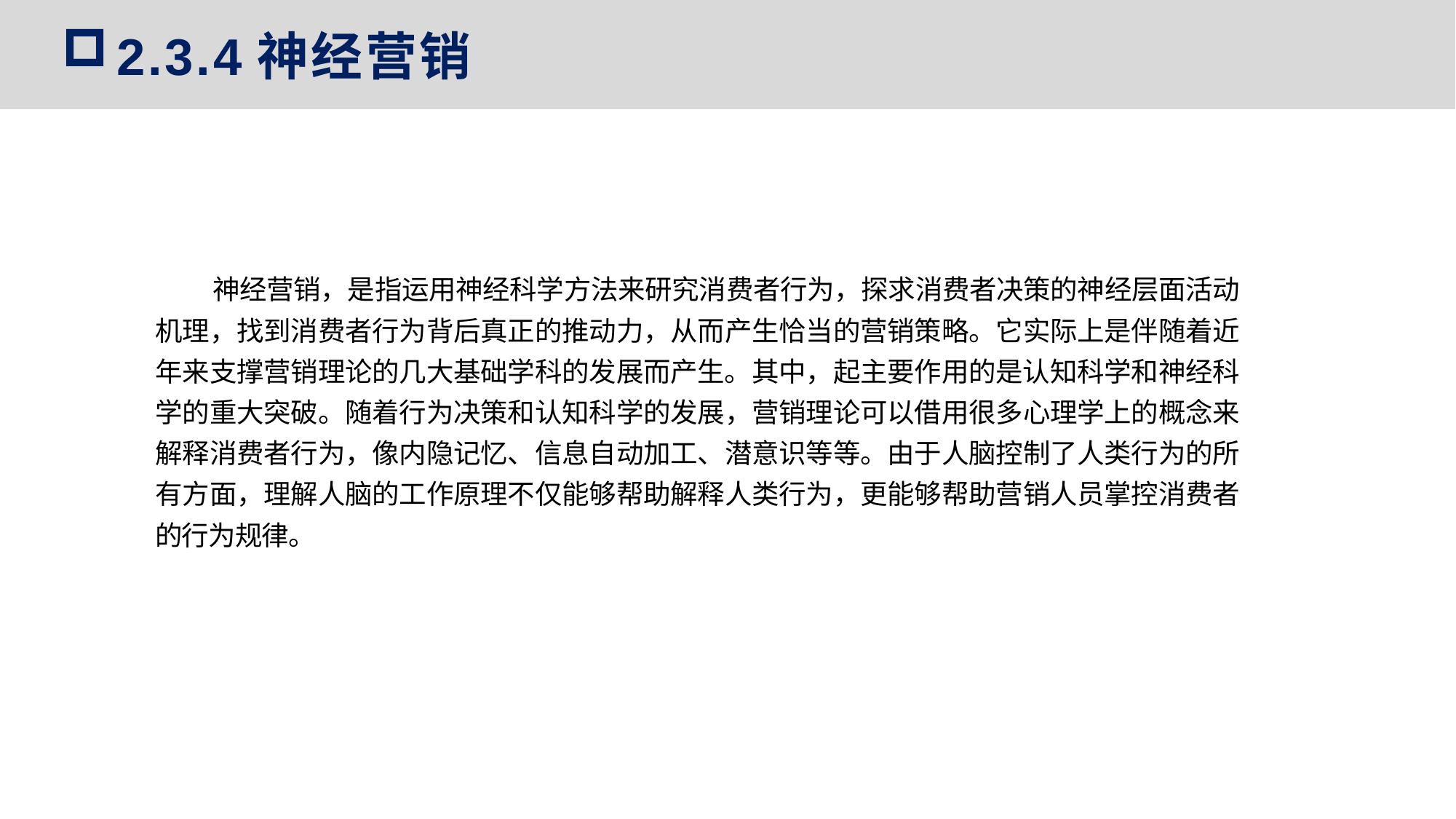

2.3.4神经营销
   神经营销，是指运用神经科学方法来研究消费者行为，探求消费者决策的神经层面活动机理，找到消费者行为背后真正的推动力，从而产生恰当的营销策略。它实际上是伴随着近年来支撑营销理论的几大基础学科的发展而产生。其中，起主要作用的是认知科学和神经科学的重大突破。随着行为决策和认知科学的发展，营销理论可以借用很多心理学上的概念来解释消费者行为，像内隐记忆、信息自动加工、潜意识等等。由于人脑控制了人类行为的所有方面，理解人脑的工作原理不仅能够帮助解释人类行为，更能够帮助营销人员掌控消费者的行为规律。